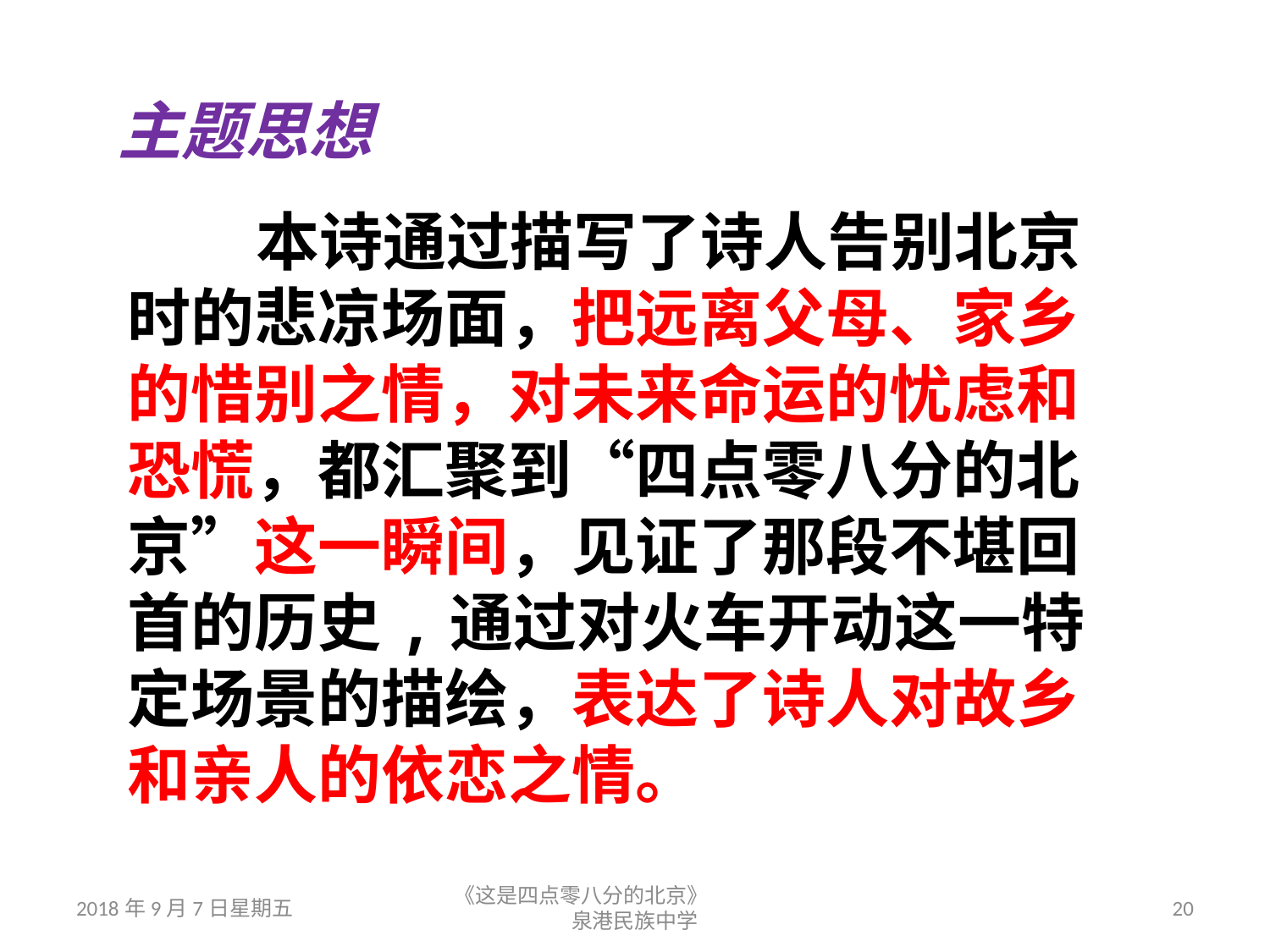

主题思想
        本诗通过描写了诗人告别北京时的悲凉场面，把远离父母、家乡的惜别之情，对未来命运的忧虑和恐慌，都汇聚到“四点零八分的北京”这一瞬间，见证了那段不堪回首的历史,通过对火车开动这一特定场景的描绘，表达了诗人对故乡和亲人的依恋之情。
2018年9月7日星期五
《这是四点零八分的北京》                        泉港民族中学
20